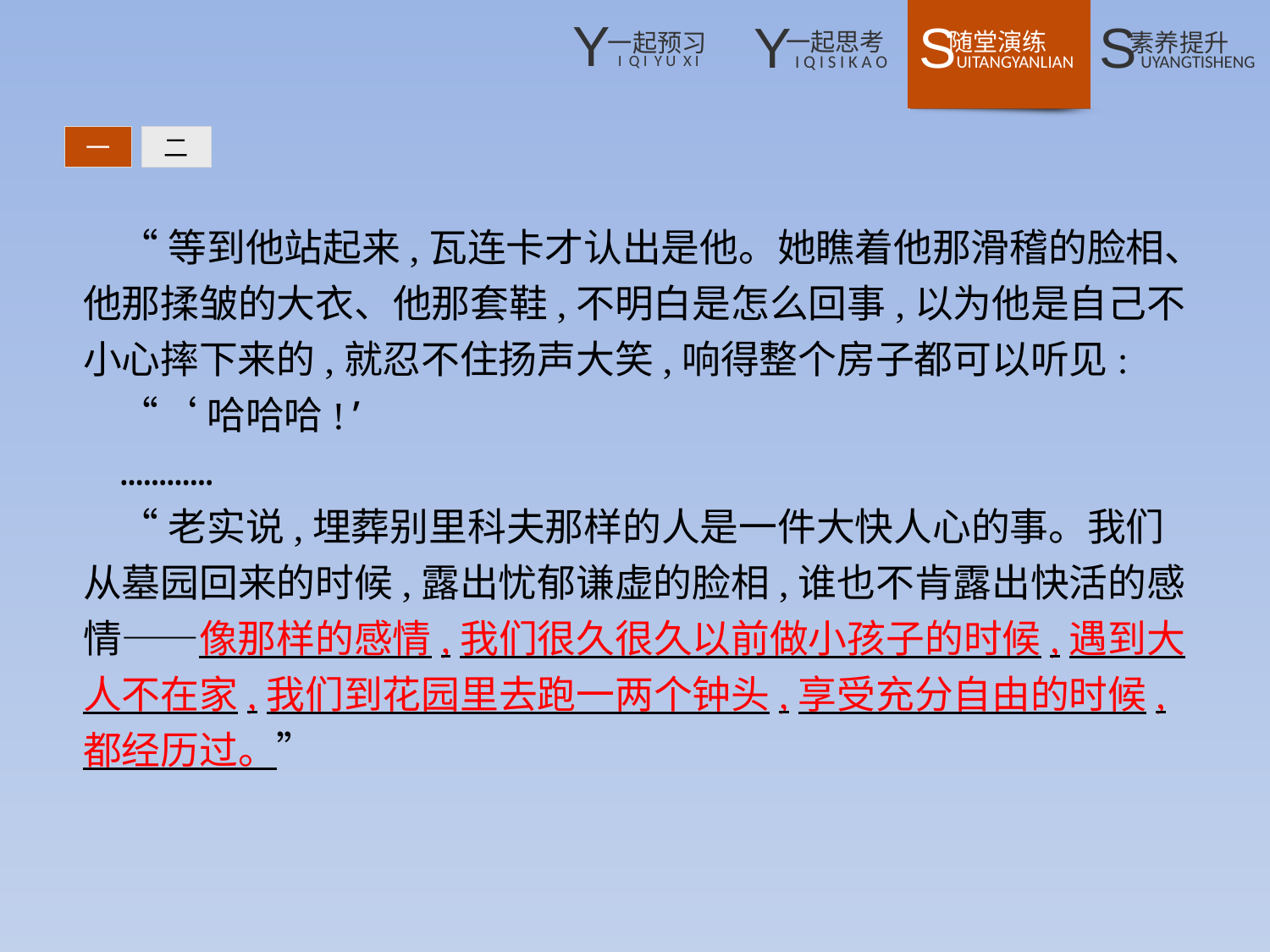

一
二
“等到他站起来,瓦连卡才认出是他。她瞧着他那滑稽的脸相、他那揉皱的大衣、他那套鞋,不明白是怎么回事,以为他是自己不小心摔下来的,就忍不住扬声大笑,响得整个房子都可以听见:
“‘哈哈哈!’
…………
“老实说,埋葬别里科夫那样的人是一件大快人心的事。我们从墓园回来的时候,露出忧郁谦虚的脸相,谁也不肯露出快活的感情——像那样的感情,我们很久很久以前做小孩子的时候,遇到大人不在家,我们到花园里去跑一两个钟头,享受充分自由的时候,都经历过。”